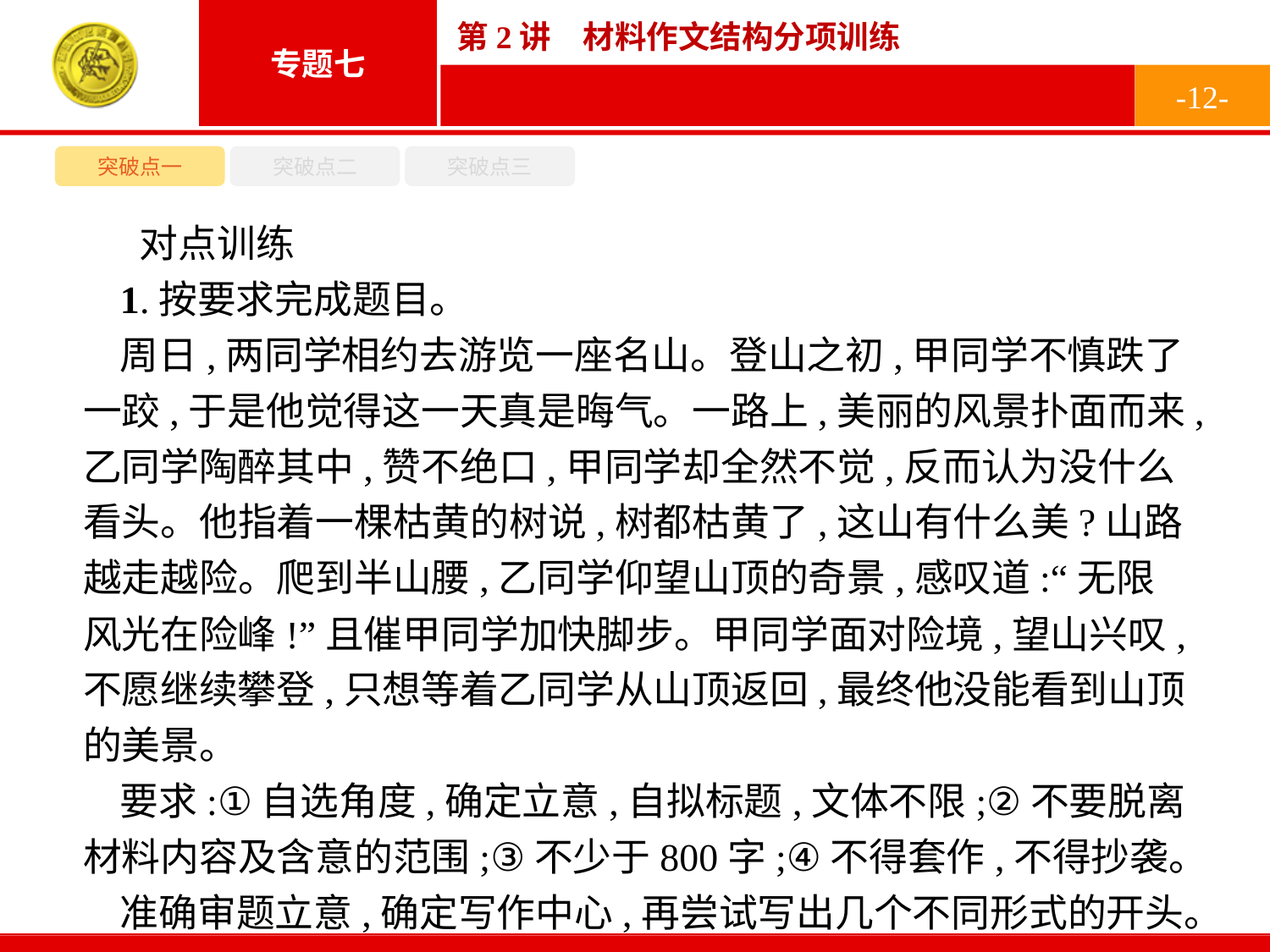

-12-
突破点一
突破点二
突破点三
对点训练
1.按要求完成题目。
周日,两同学相约去游览一座名山。登山之初,甲同学不慎跌了一跤,于是他觉得这一天真是晦气。一路上,美丽的风景扑面而来,乙同学陶醉其中,赞不绝口,甲同学却全然不觉,反而认为没什么看头。他指着一棵枯黄的树说,树都枯黄了,这山有什么美?山路越走越险。爬到半山腰,乙同学仰望山顶的奇景,感叹道:“无限风光在险峰!”且催甲同学加快脚步。甲同学面对险境,望山兴叹,不愿继续攀登,只想等着乙同学从山顶返回,最终他没能看到山顶的美景。
要求:①自选角度,确定立意,自拟标题,文体不限;②不要脱离材料内容及含意的范围;③不少于800字;④不得套作,不得抄袭。
准确审题立意,确定写作中心,再尝试写出几个不同形式的开头。